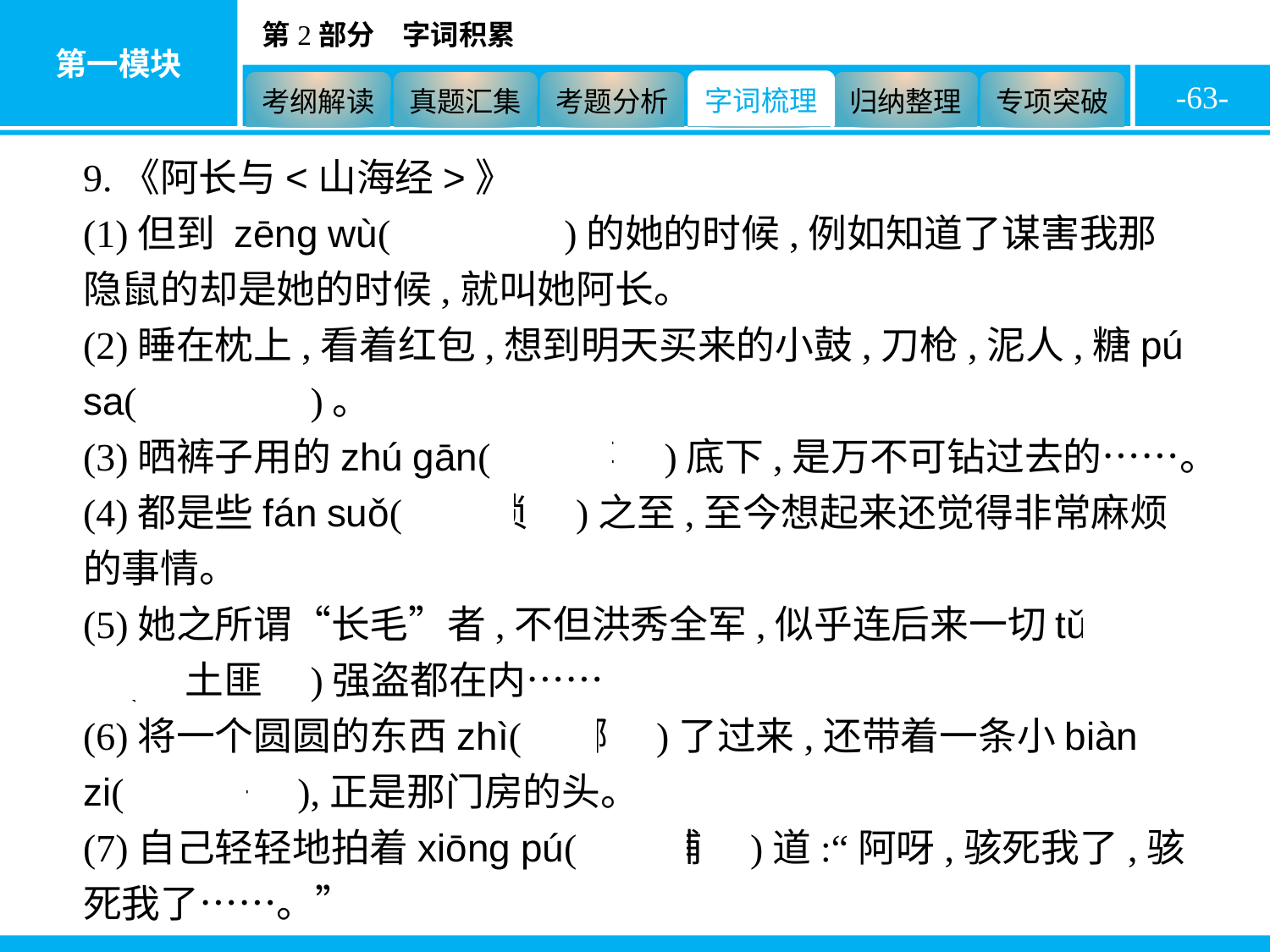

-63-
9.《阿长与<山海经>》
(1)但到 zēng wù(　憎恶　)的她的时候,例如知道了谋害我那隐鼠的却是她的时候,就叫她阿长。
(2)睡在枕上,看着红包,想到明天买来的小鼓,刀枪,泥人,糖pú sa(　菩萨　)。
(3)晒裤子用的zhú gān(　竹竿　)底下,是万不可钻过去的……。
(4)都是些fán suǒ(　烦琐　)之至,至今想起来还觉得非常麻烦的事情。
(5)她之所谓“长毛”者,不但洪秀全军,似乎连后来一切tǔ fěi(　土匪　)强盗都在内……
(6)将一个圆圆的东西zhì(　掷　)了过来,还带着一条小biàn zi(　辫子　),正是那门房的头。
(7)自己轻轻地拍着xiōng pú(　胸脯　)道:“阿呀,骇死我了,骇死我了……。”